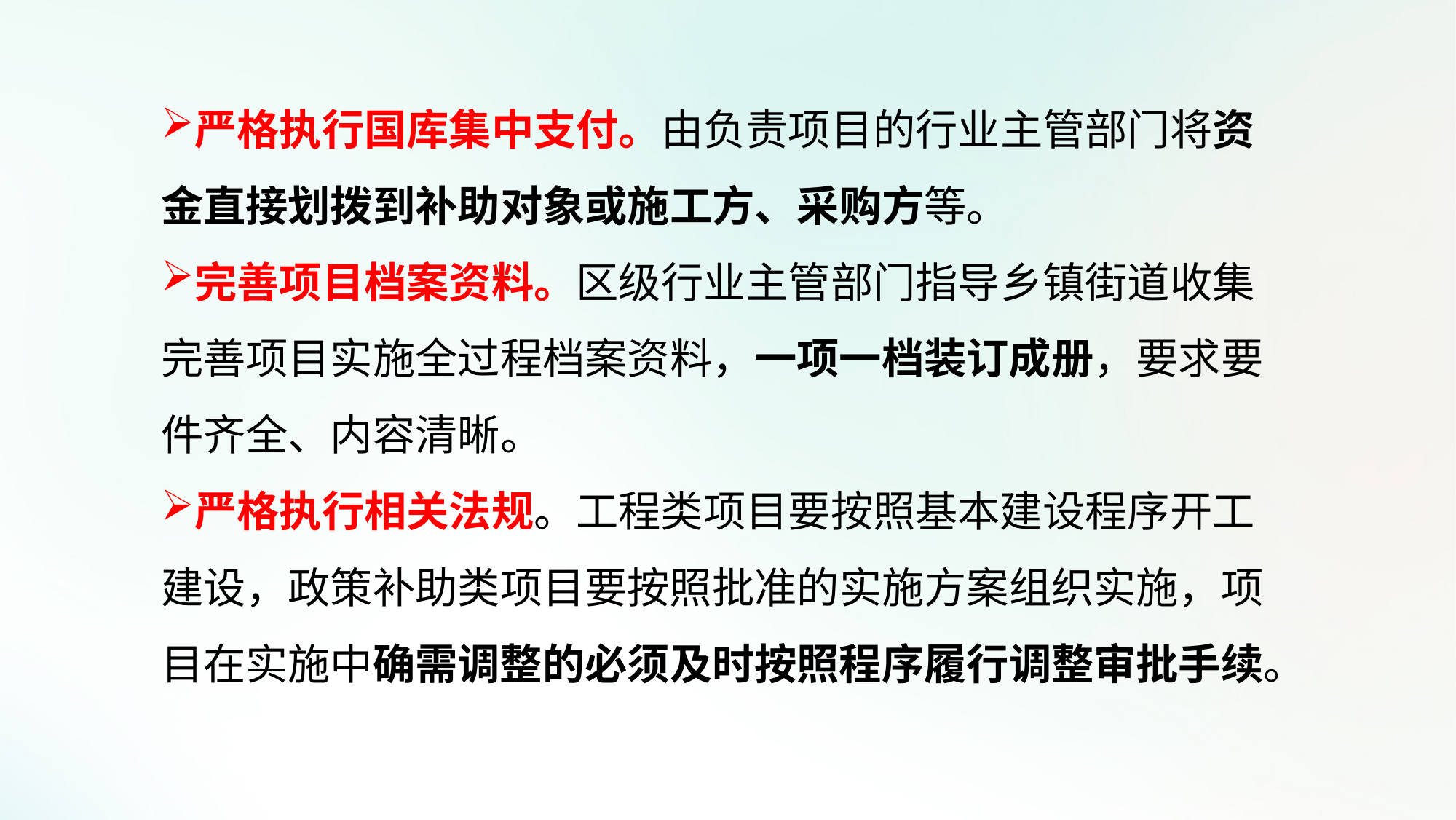

严格执行国库集中支付。由负责项目的行业主管部门将资金直接划拨到补助对象或施工方、采购方等。
完善项目档案资料。区级行业主管部门指导乡镇街道收集完善项目实施全过程档案资料，一项一档装订成册，要求要件齐全、内容清晰。
严格执行相关法规。工程类项目要按照基本建设程序开工建设，政策补助类项目要按照批准的实施方案组织实施，项目在实施中确需调整的必须及时按照程序履行调整审批手续。